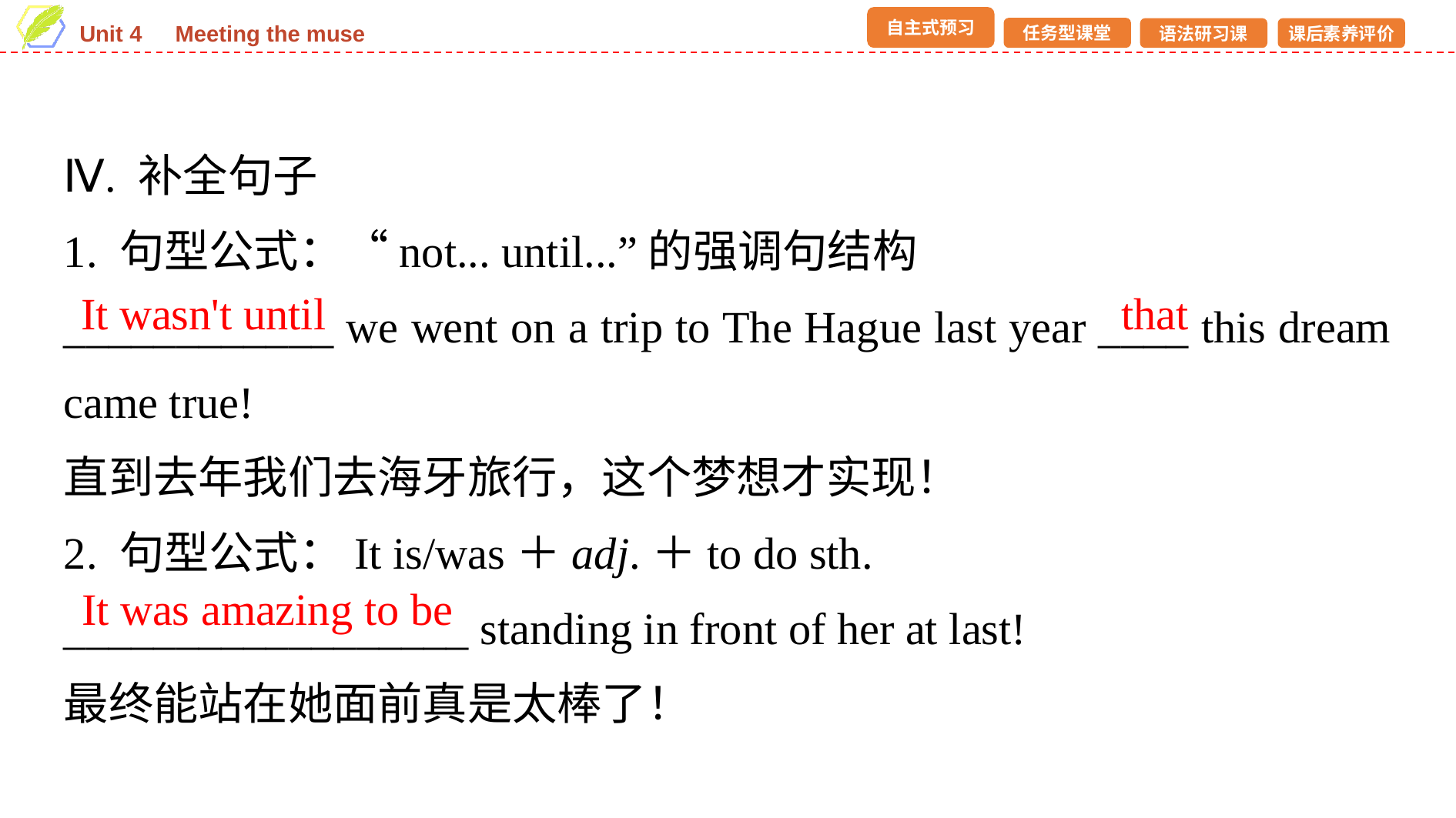

Ⅳ. 补全句子
1. 句型公式：“not... until...”的强调句结构
____________ we went on a trip to The Hague last year ____ this dream came true!
直到去年我们去海牙旅行，这个梦想才实现！
2. 句型公式：It is/was＋adj.＋to do sth.
__________________ standing in front of her at last!
最终能站在她面前真是太棒了！
It wasn't until
that
It was amazing to be